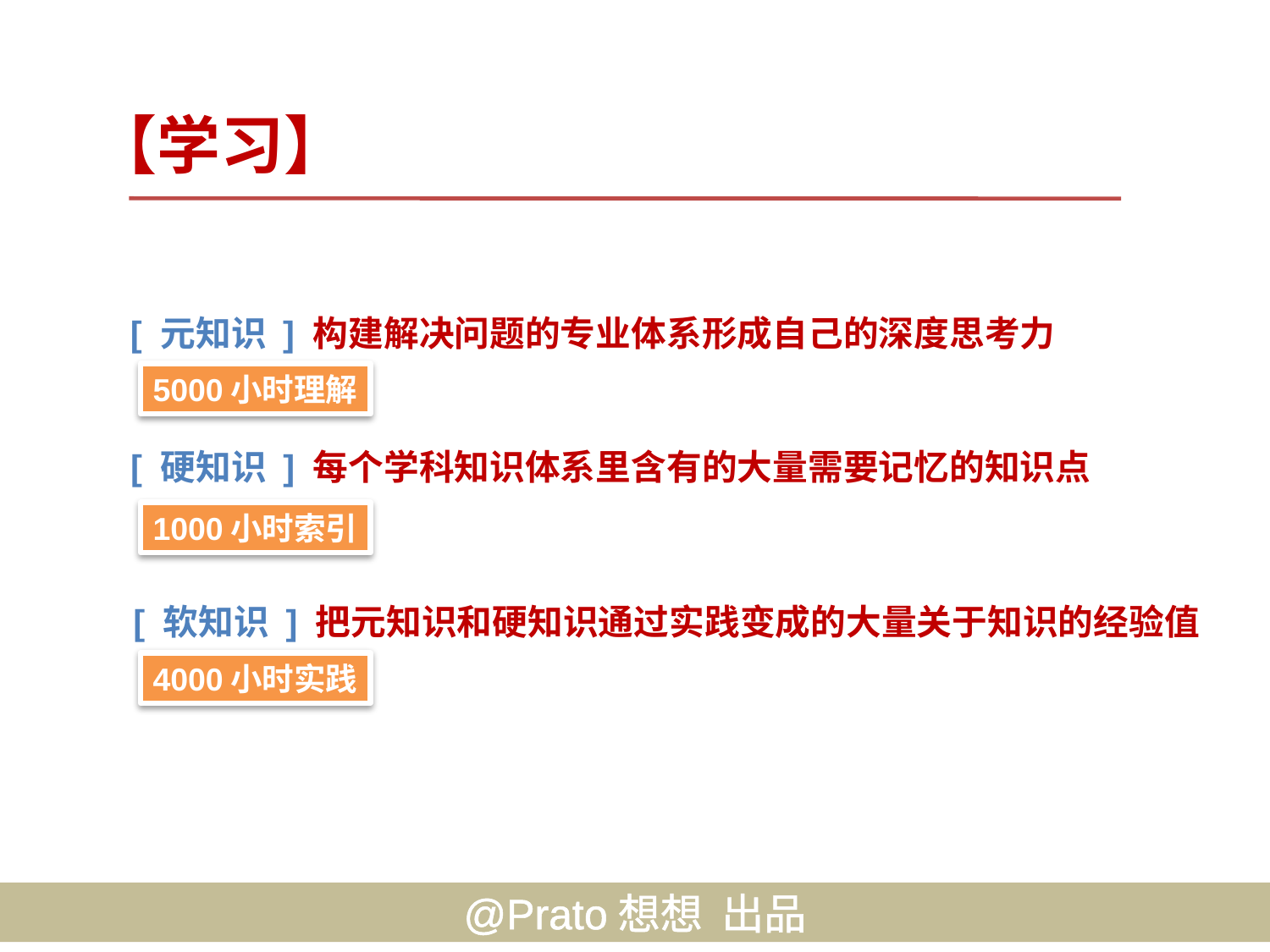

【学习】
[ 元知识 ] 构建解决问题的专业体系形成自己的深度思考力
5000小时理解
[ 硬知识 ] 每个学科知识体系里含有的大量需要记忆的知识点
1000小时索引
[ 软知识 ] 把元知识和硬知识通过实践变成的大量关于知识的经验值
4000小时实践
@Prato想想  出品